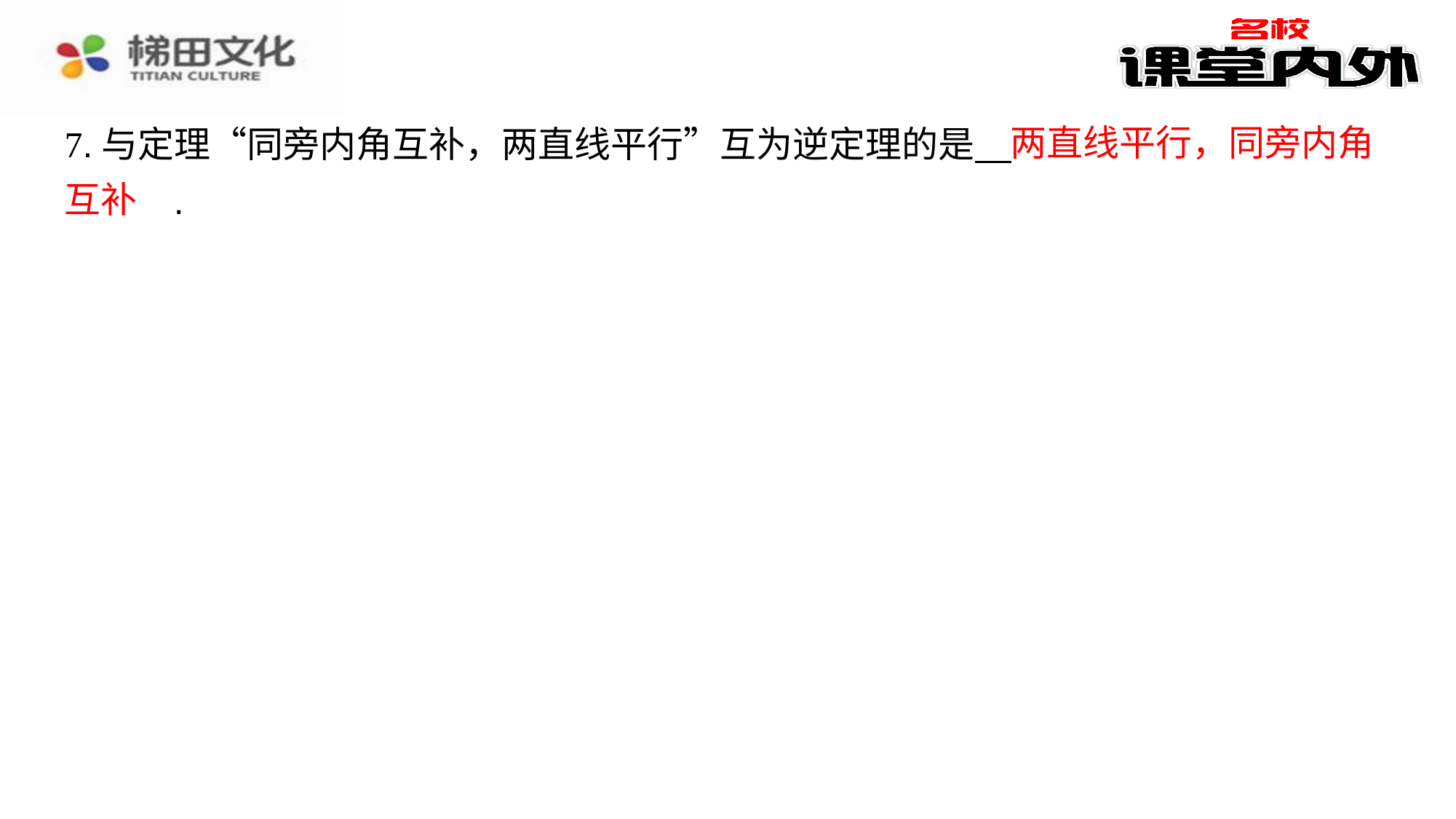

两直线平行，同旁内角
7.与定理“同旁内角互补，两直线平行”互为逆定理的是 　两直线平行，同旁内角互补　⁠.
互补